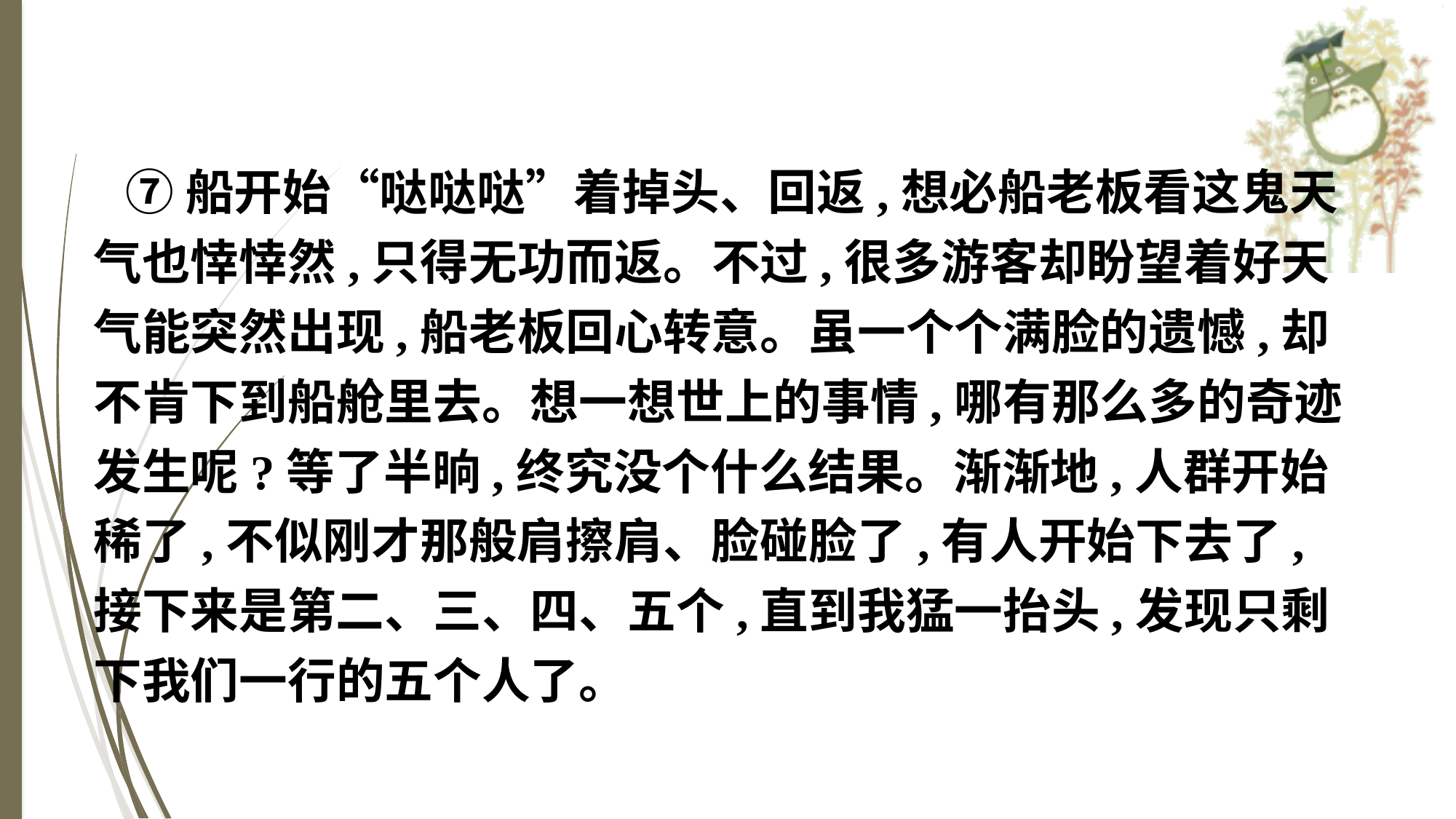

⑦船开始“哒哒哒”着掉头、回返,想必船老板看这鬼天气也悻悻然,只得无功而返。不过,很多游客却盼望着好天气能突然出现,船老板回心转意。虽一个个满脸的遗憾,却不肯下到船舱里去。想一想世上的事情,哪有那么多的奇迹发生呢?等了半晌,终究没个什么结果。渐渐地,人群开始稀了,不似刚才那般肩擦肩、脸碰脸了,有人开始下去了,接下来是第二、三、四、五个,直到我猛一抬头,发现只剩下我们一行的五个人了。